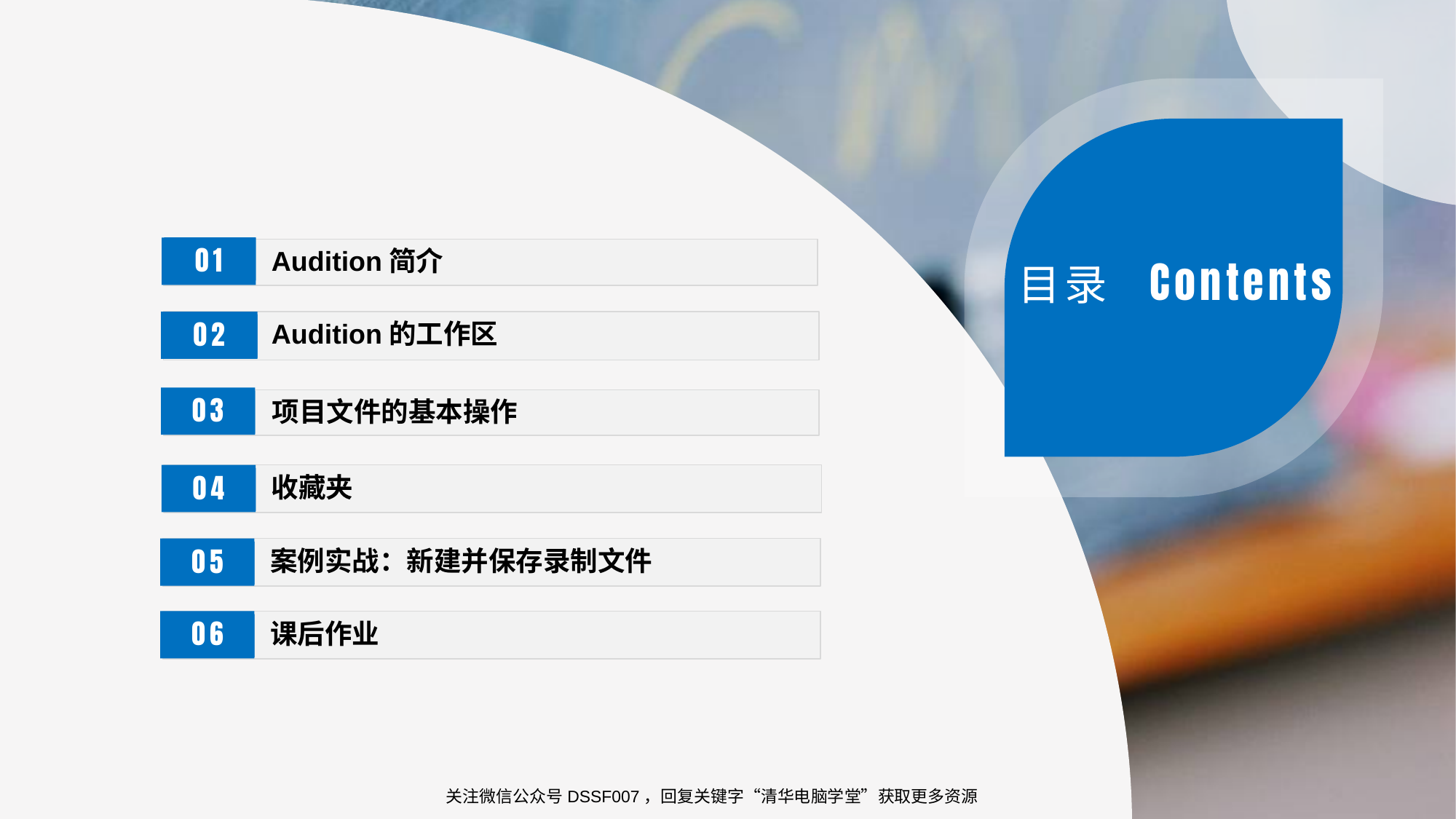

01
Audition简介

目录  Contents
Audition的工作区
02

03

项目文件的基本操作

收藏夹
04

案例实战：新建并保存录制文件
05

课后作业
06